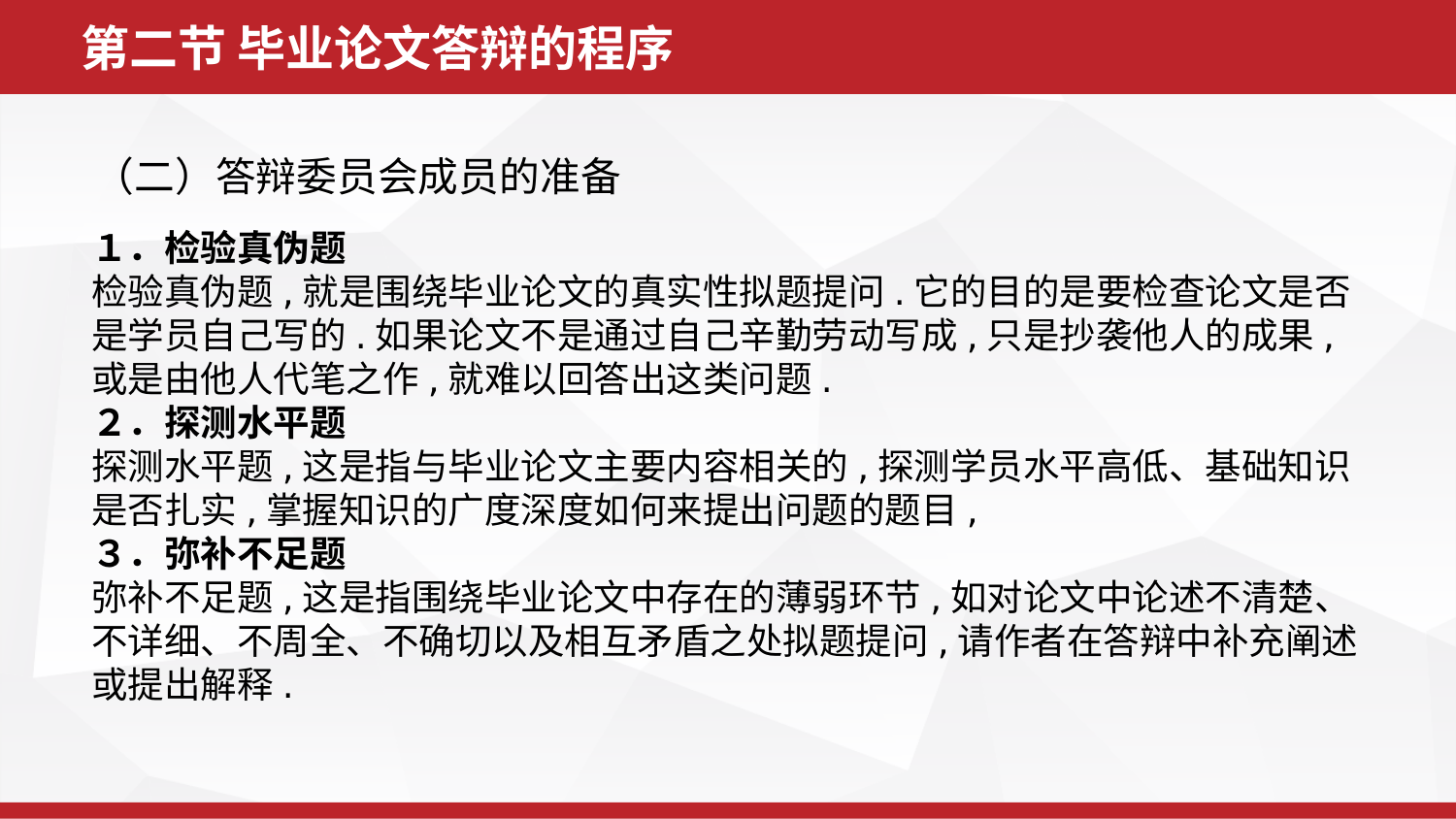

第二节 毕业论文答辩的程序
（二）答辩委员会成员的准备
１．检验真伪题
检验真伪题,就是围绕毕业论文的真实性拟题提问.它的目的是要检查论文是否是学员自己写的.如果论文不是通过自己辛勤劳动写成,只是抄袭他人的成果,或是由他人代笔之作,就难以回答出这类问题.
２．探测水平题
探测水平题,这是指与毕业论文主要内容相关的,探测学员水平高低、基础知识是否扎实,掌握知识的广度深度如何来提出问题的题目,
３．弥补不足题
弥补不足题,这是指围绕毕业论文中存在的薄弱环节,如对论文中论述不清楚、不详细、不周全、不确切以及相互矛盾之处拟题提问,请作者在答辩中补充阐述或提出解释.